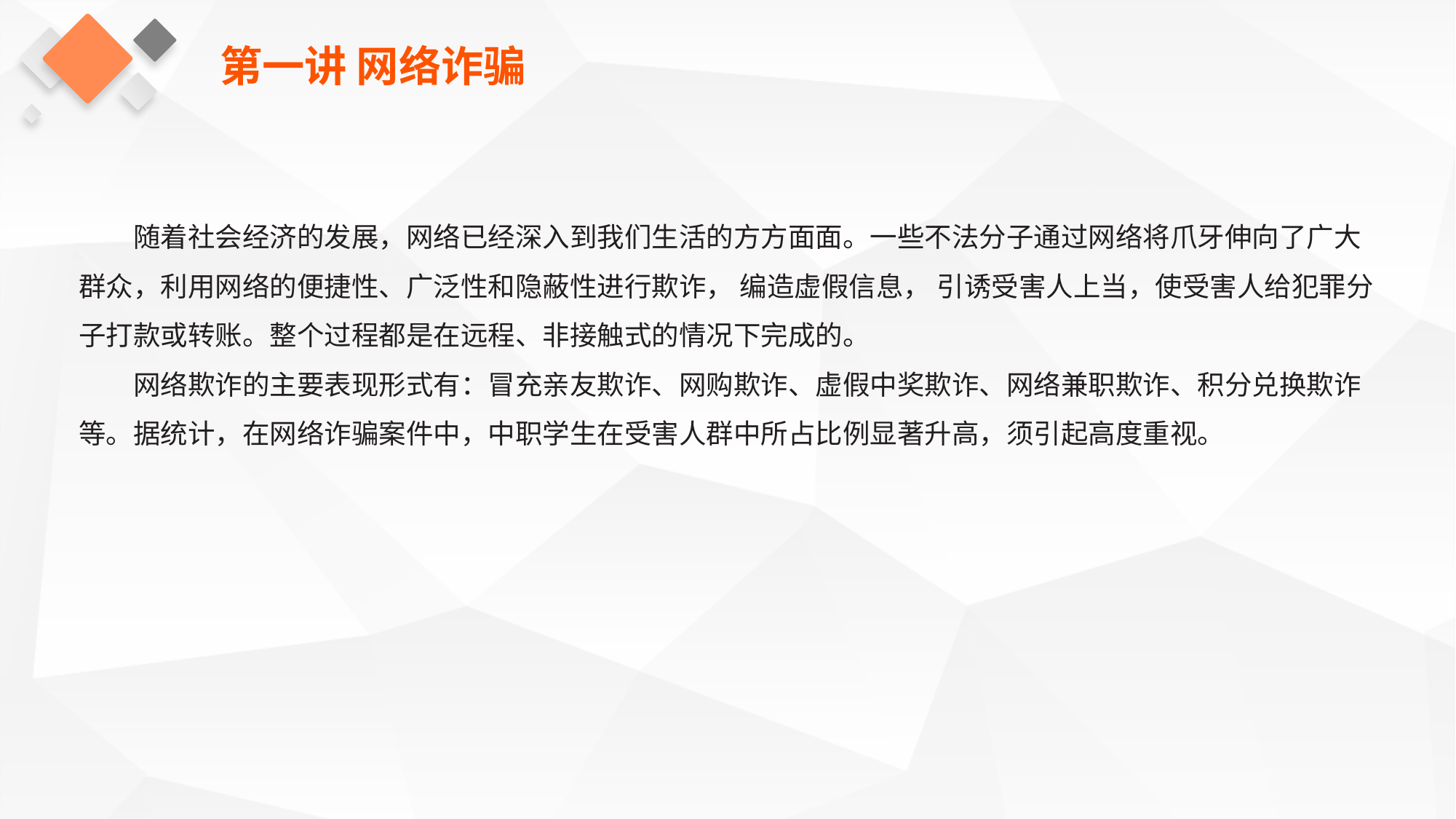

第一讲 网络诈骗

随着社会经济的发展，网络已经深入到我们生活的方方面面。一些不法分子通过网络将爪牙伸向了广大群众，利用网络的便捷性、广泛性和隐蔽性进行欺诈， 编造虚假信息， 引诱受害人上当，使受害人给犯罪分子打款或转账。整个过程都是在远程、非接触式的情况下完成的。
网络欺诈的主要表现形式有：冒充亲友欺诈、网购欺诈、虚假中奖欺诈、网络兼职欺诈、积分兑换欺诈等。据统计，在网络诈骗案件中，中职学生在受害人群中所占比例显著升高，须引起高度重视。